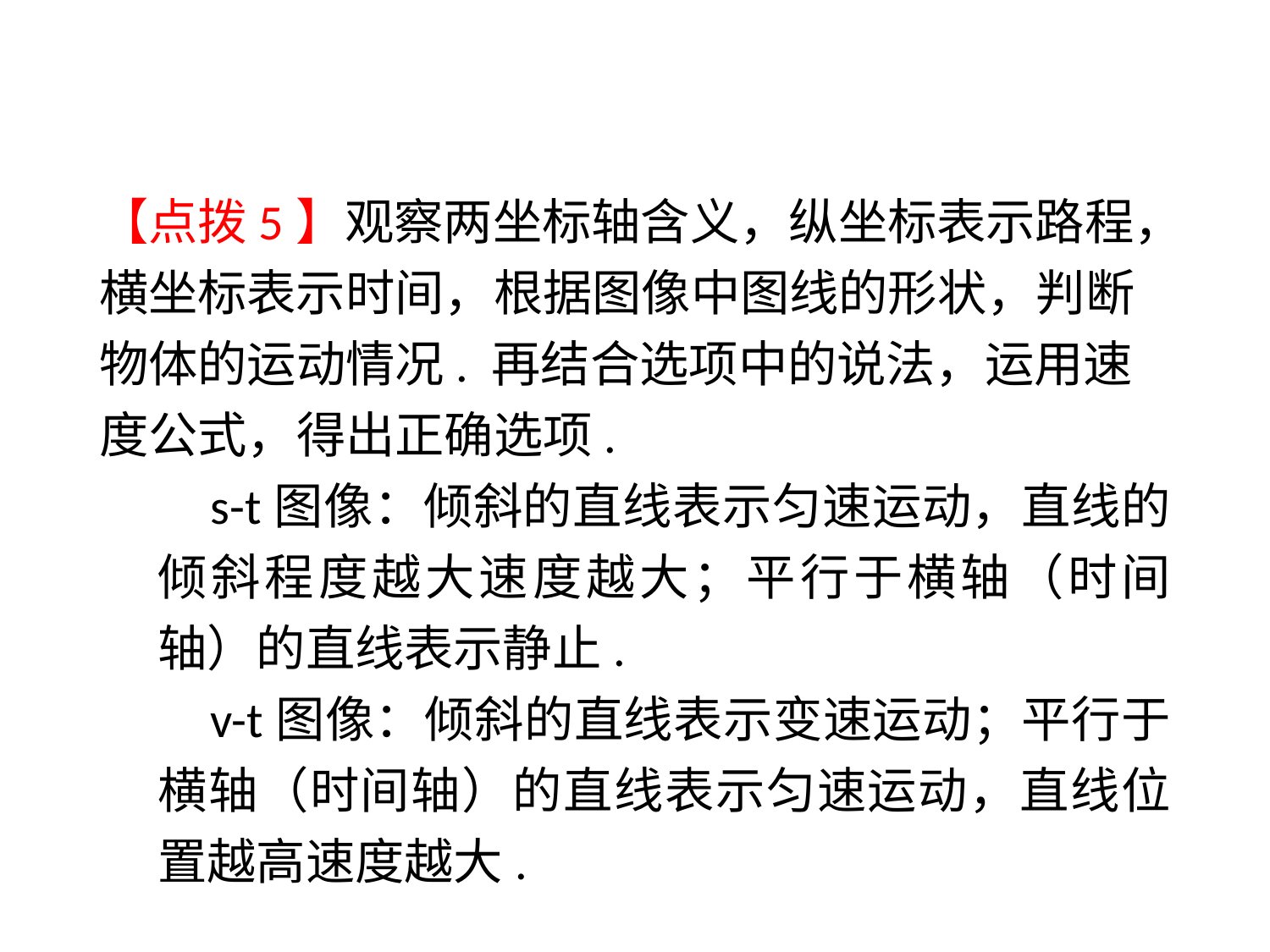

【点拨5】观察两坐标轴含义，纵坐标表示路程，横坐标表示时间，根据图像中图线的形状，判断物体的运动情况. 再结合选项中的说法，运用速度公式，得出正确选项.
　　s-t图像：倾斜的直线表示匀速运动，直线的倾斜程度越大速度越大；平行于横轴（时间轴）的直线表示静止.
　　v-t图像：倾斜的直线表示变速运动；平行于横轴（时间轴）的直线表示匀速运动，直线位置越高速度越大.